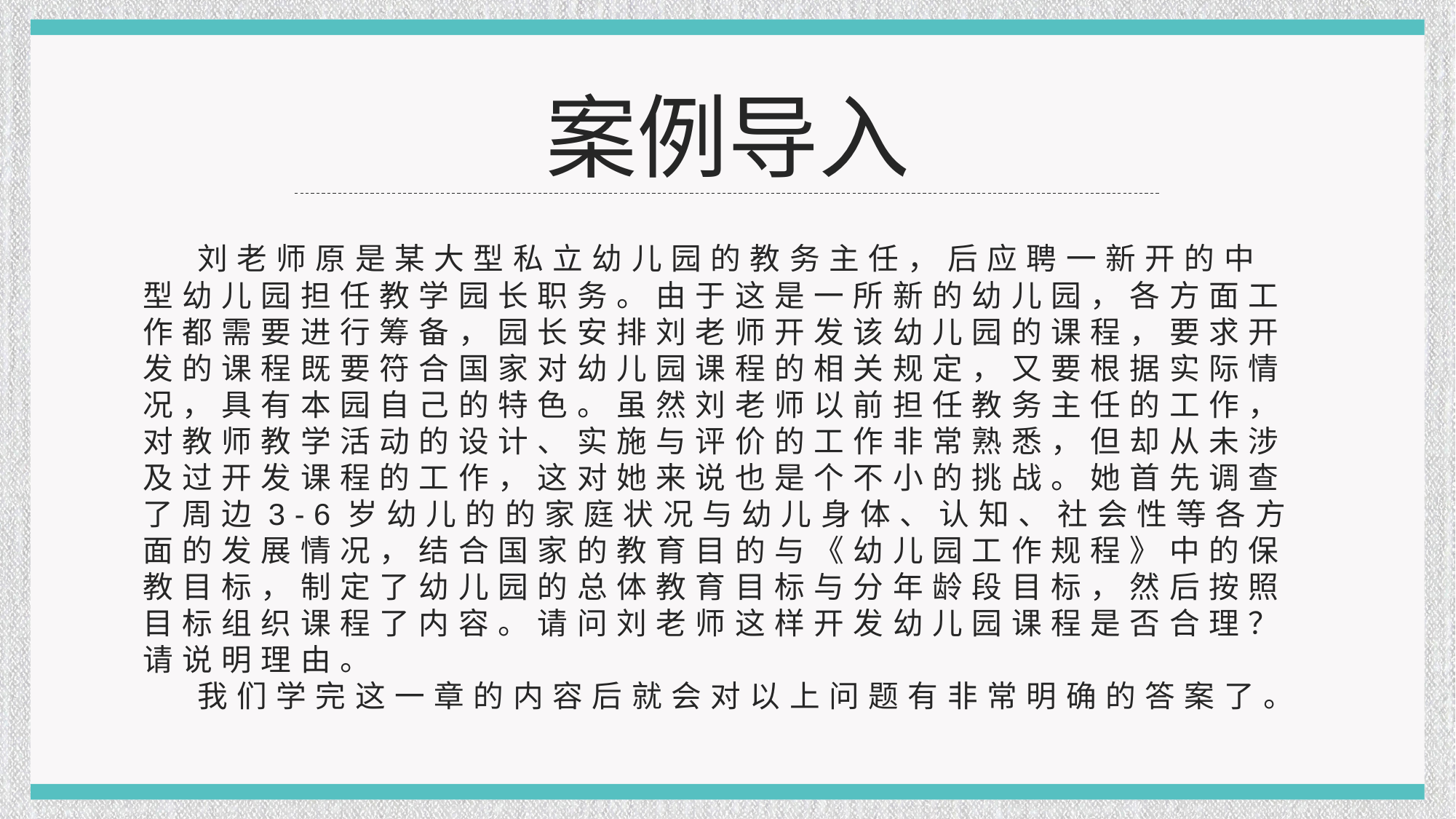

案例导入
刘老师原是某大型私立幼儿园的教务主任，后应聘一新开的中型幼儿园担任教学园长职务。由于这是一所新的幼儿园，各方面工作都需要进行筹备，园长安排刘老师开发该幼儿园的课程，要求开发的课程既要符合国家对幼儿园课程的相关规定，又要根据实际情况，具有本园自己的特色。虽然刘老师以前担任教务主任的工作，对教师教学活动的设计、实施与评价的工作非常熟悉，但却从未涉及过开发课程的工作，这对她来说也是个不小的挑战。她首先调查了周边3-6岁幼儿的的家庭状况与幼儿身体、认知、社会性等各方面的发展情况，结合国家的教育目的与《幼儿园工作规程》中的保教目标，制定了幼儿园的总体教育目标与分年龄段目标，然后按照目标组织课程了内容。请问刘老师这样开发幼儿园课程是否合理？请说明理由。
我们学完这一章的内容后就会对以上问题有非常明确的答案了。